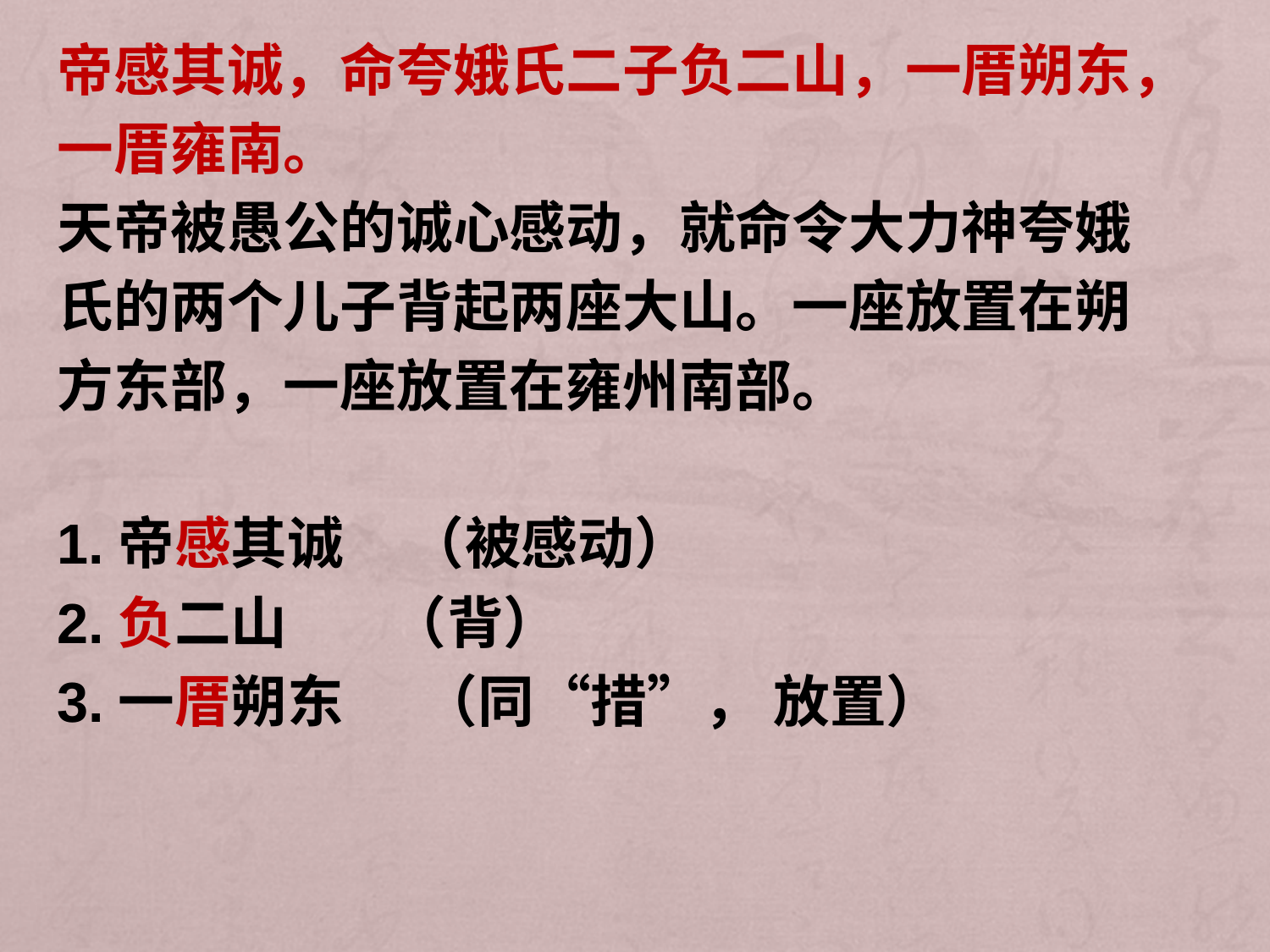

帝感其诚，命夸娥氏二子负二山，一厝朔东，
一厝雍南。
天帝被愚公的诚心感动，就命令大力神夸娥
氏的两个儿子背起两座大山。一座放置在朔
方东部，一座放置在雍州南部。

1.帝感其诚     （被感动）
2.负二山        （背）
3.一厝朔东      （同“措”， 放置）